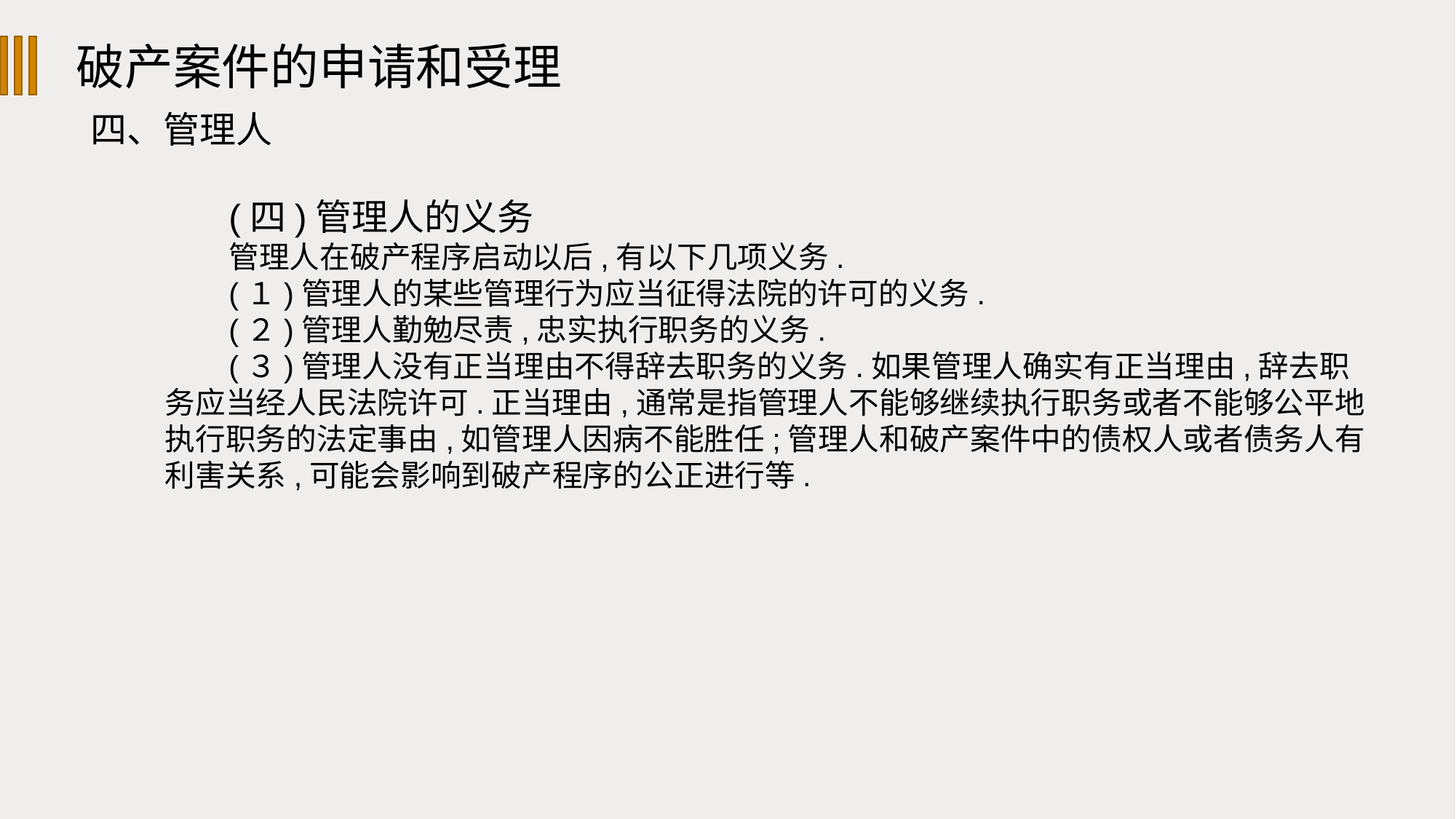

破产案件的申请和受理

四、管理人

(四)管理人的义务
管理人在破产程序启动以后,有以下几项义务.
(１)管理人的某些管理行为应当征得法院的许可的义务.
(２)管理人勤勉尽责,忠实执行职务的义务.
(３)管理人没有正当理由不得辞去职务的义务.如果管理人确实有正当理由,辞去职务应当经人民法院许可.正当理由,通常是指管理人不能够继续执行职务或者不能够公平地执行职务的法定事由,如管理人因病不能胜任;管理人和破产案件中的债权人或者债务人有利害关系,可能会影响到破产程序的公正进行等.